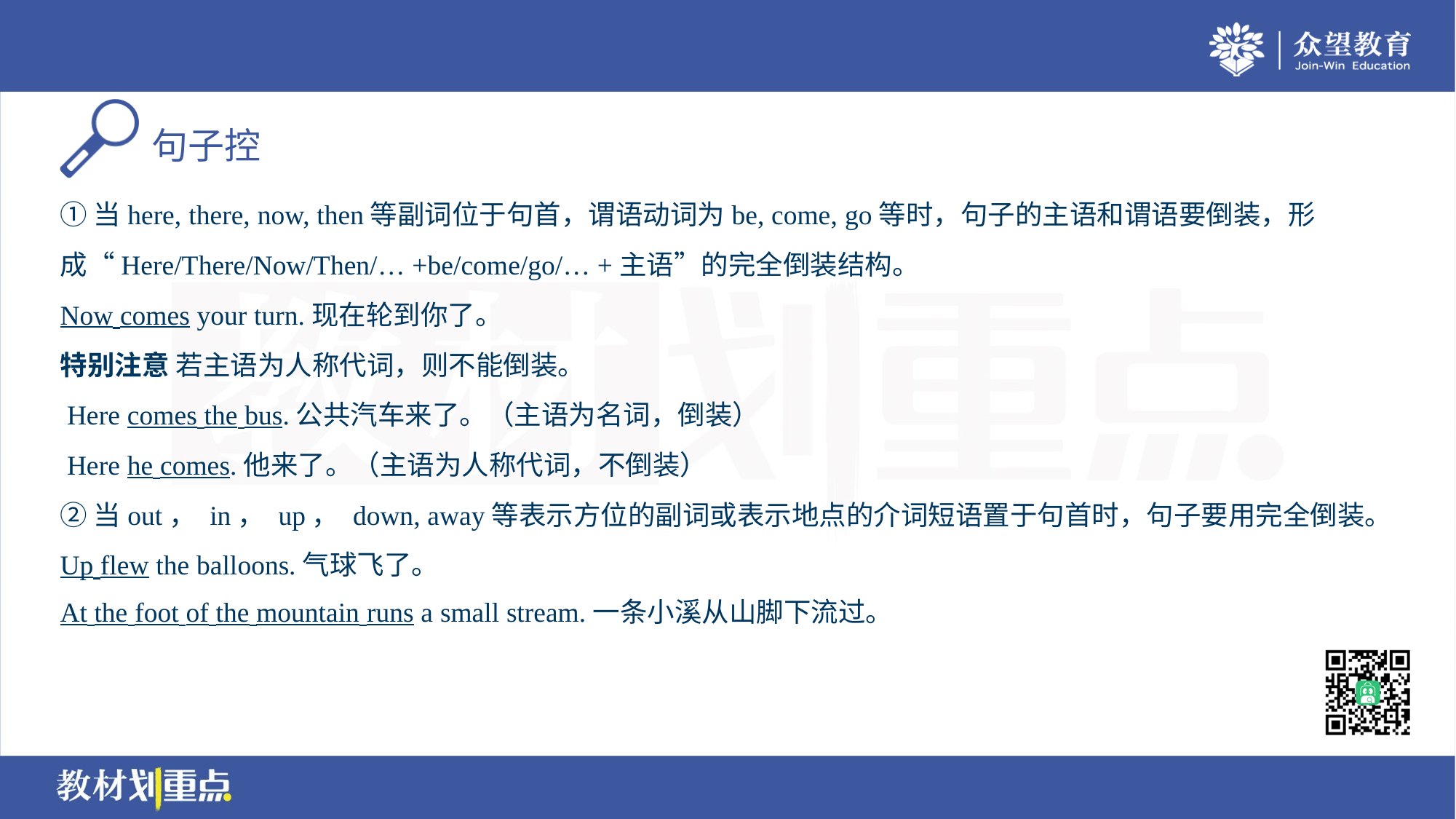

①当here, there, now, then等副词位于句首，谓语动词为be, come, go等时，句子的主语和谓语要倒装，形
成“Here/There/Now/Then/… +be/come/go/… +主语”的完全倒装结构。
Now comes your turn.现在轮到你了。
特别注意 若主语为人称代词，则不能倒装。
 Here comes the bus.公共汽车来了。（主语为名词，倒装）
 Here he comes.他来了。（主语为人称代词，不倒装）
②当out， in， up， down, away等表示方位的副词或表示地点的介词短语置于句首时，句子要用完全倒装。
Up flew the balloons.气球飞了。
At the foot of the mountain runs a small stream.一条小溪从山脚下流过。